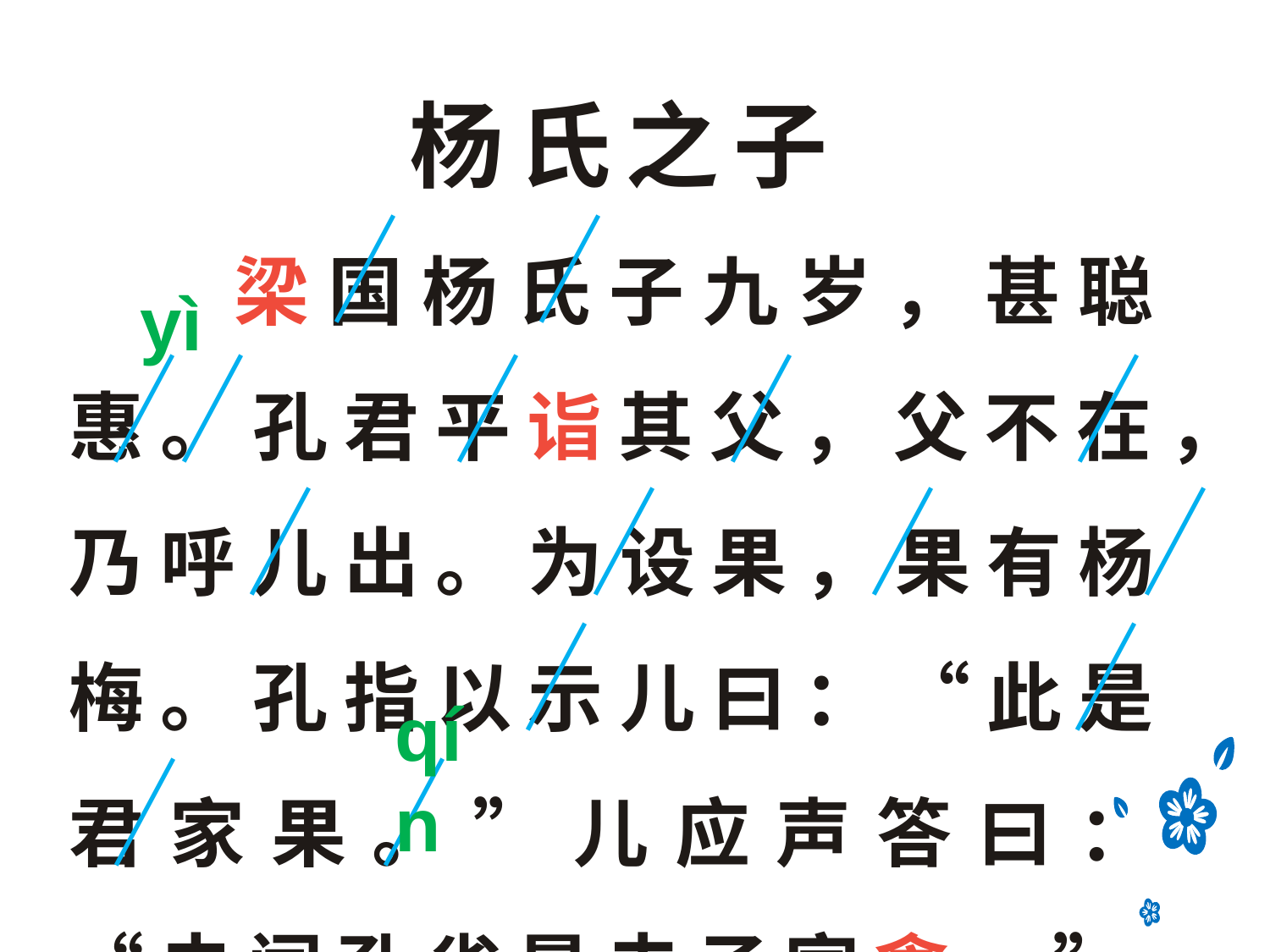

杨氏之子
    梁国杨氏子九岁，甚聪惠。孔君平诣其父，父不在，乃呼儿出。为设果，果有杨梅。孔指以示儿曰：“此是君家果。”儿应声答曰：“未闻孔雀是夫子家禽。”
／
／
yì
／
／
／
／
／
／
／
／
／
／
／
qín

／
／